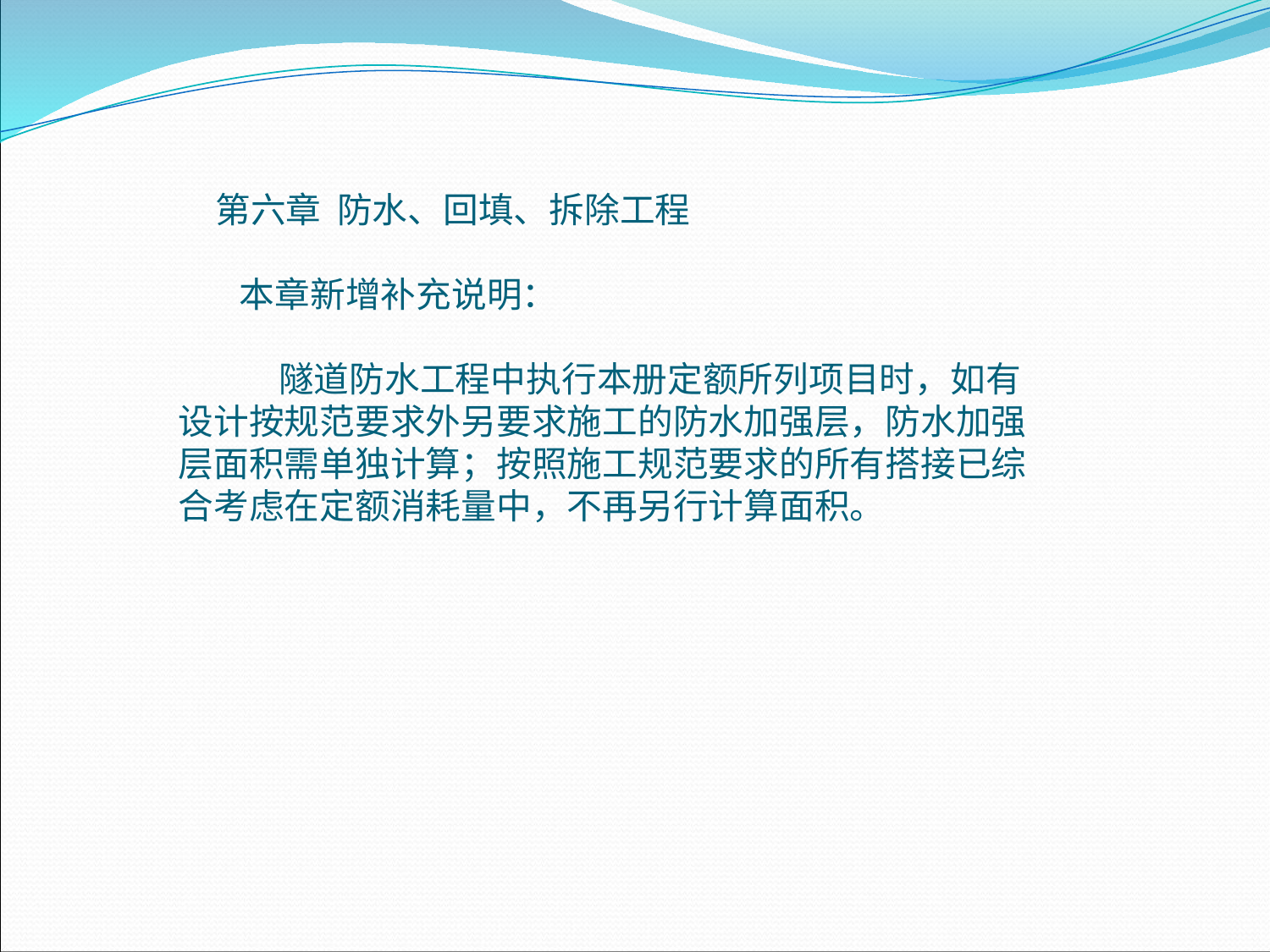

第六章  防水、回填、拆除工程
  本章新增补充说明：

       隧道防水工程中执行本册定额所列项目时，如有设计按规范要求外另要求施工的防水加强层，防水加强层面积需单独计算；按照施工规范要求的所有搭接已综合考虑在定额消耗量中，不再另行计算面积。
90